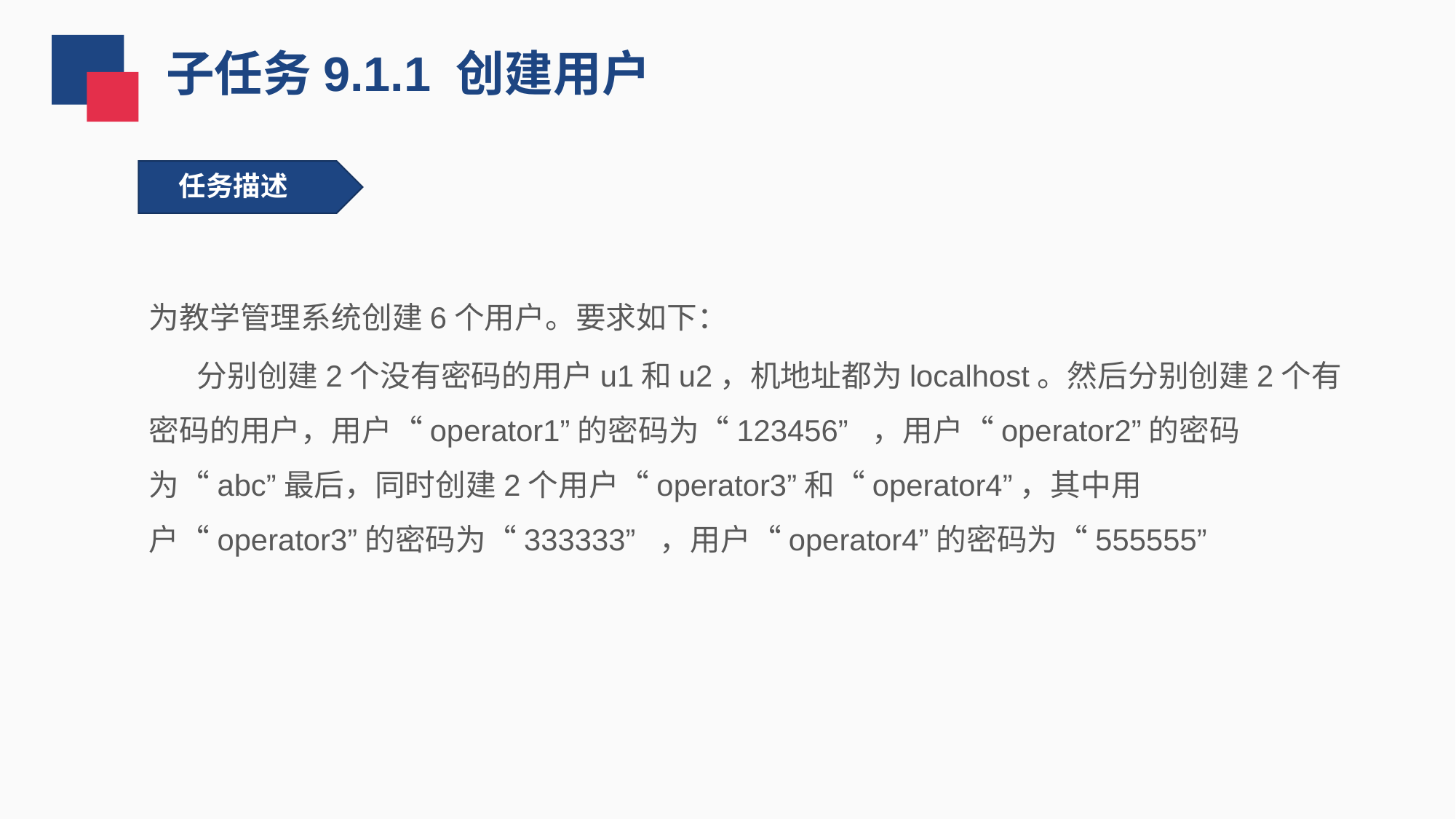

子任务9.1.1 创建用户

任务描述
为教学管理系统创建6个用户。要求如下：
      分别创建2个没有密码的用户u1和u2，机地址都为localhost。然后分别创建2个有密码的用户，用户“operator1”的密码为“123456”  ，用户“operator2”的密码为“abc”最后，同时创建2个用户“operator3”和“operator4”，其中用户“operator3”的密码为“333333”  ，用户“operator4”的密码为“555555”